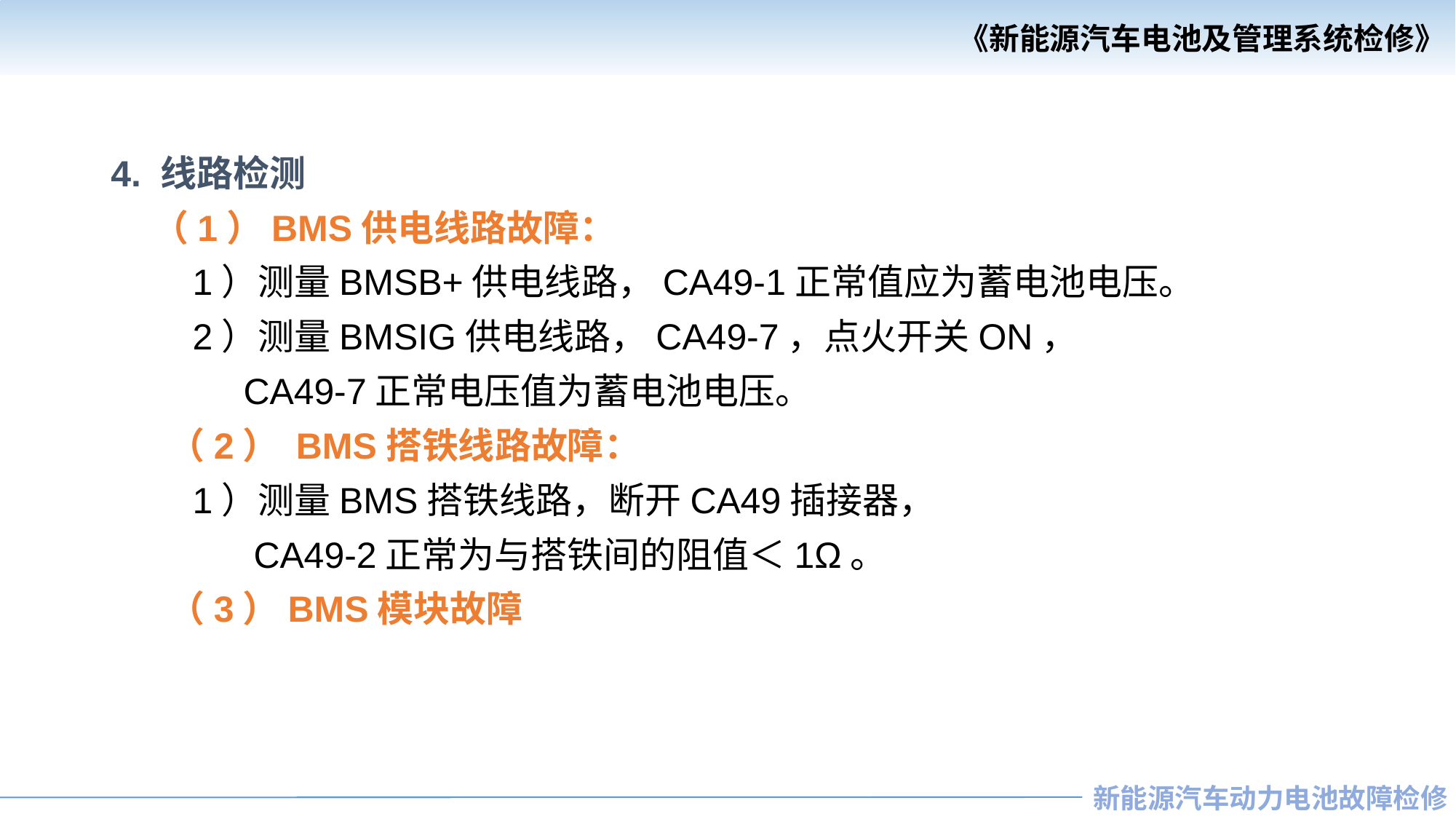

4. 线路检测
    （1）BMS供电线路故障：
        1）测量BMSB+供电线路，CA49-1正常值应为蓄电池电压。
        2）测量BMSIG供电线路，CA49-7，点火开关ON，
             CA49-7正常电压值为蓄电池电压。
      （2） BMS搭铁线路故障：
        1）测量BMS搭铁线路，断开CA49插接器，
              CA49-2正常为与搭铁间的阻值＜1Ω。
      （3）BMS模块故障